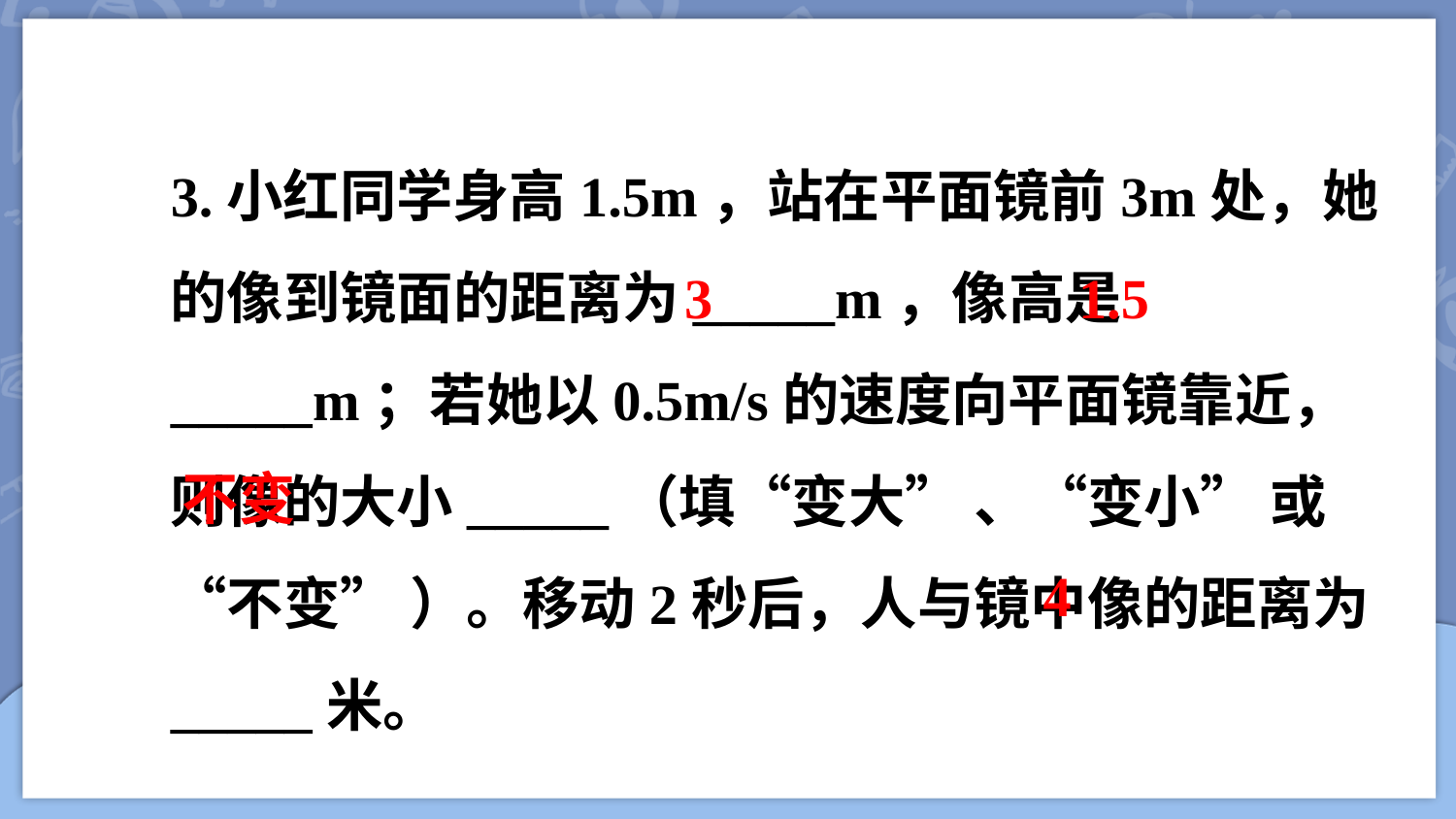

3.小红同学身高1.5m，站在平面镜前3m处，她的像到镜面的距离为_____m，像高是_____m；若她以0.5m/s的速度向平面镜靠近，则像的大小_____（填“变大” 、“变小” 或“不变” ）。移动2秒后，人与镜中像的距离为_____米。
3
1.5
不变
4